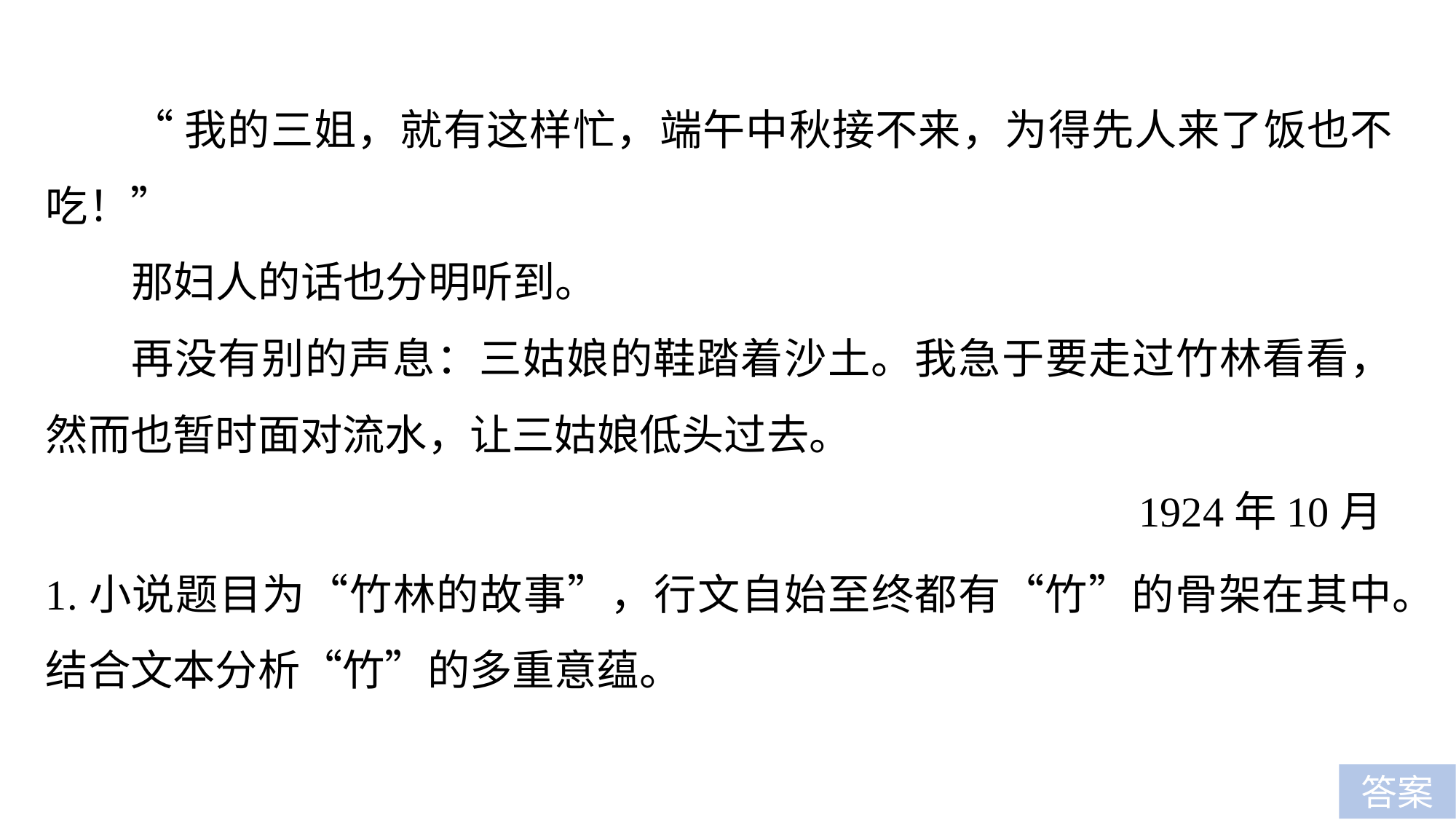

“我的三姐，就有这样忙，端午中秋接不来，为得先人来了饭也不吃！”
那妇人的话也分明听到。
再没有别的声息：三姑娘的鞋踏着沙土。我急于要走过竹林看看，然而也暂时面对流水，让三姑娘低头过去。
1924年10月
1.小说题目为“竹林的故事”，行文自始至终都有“竹”的骨架在其中。结合文本分析“竹”的多重意蕴。
答案